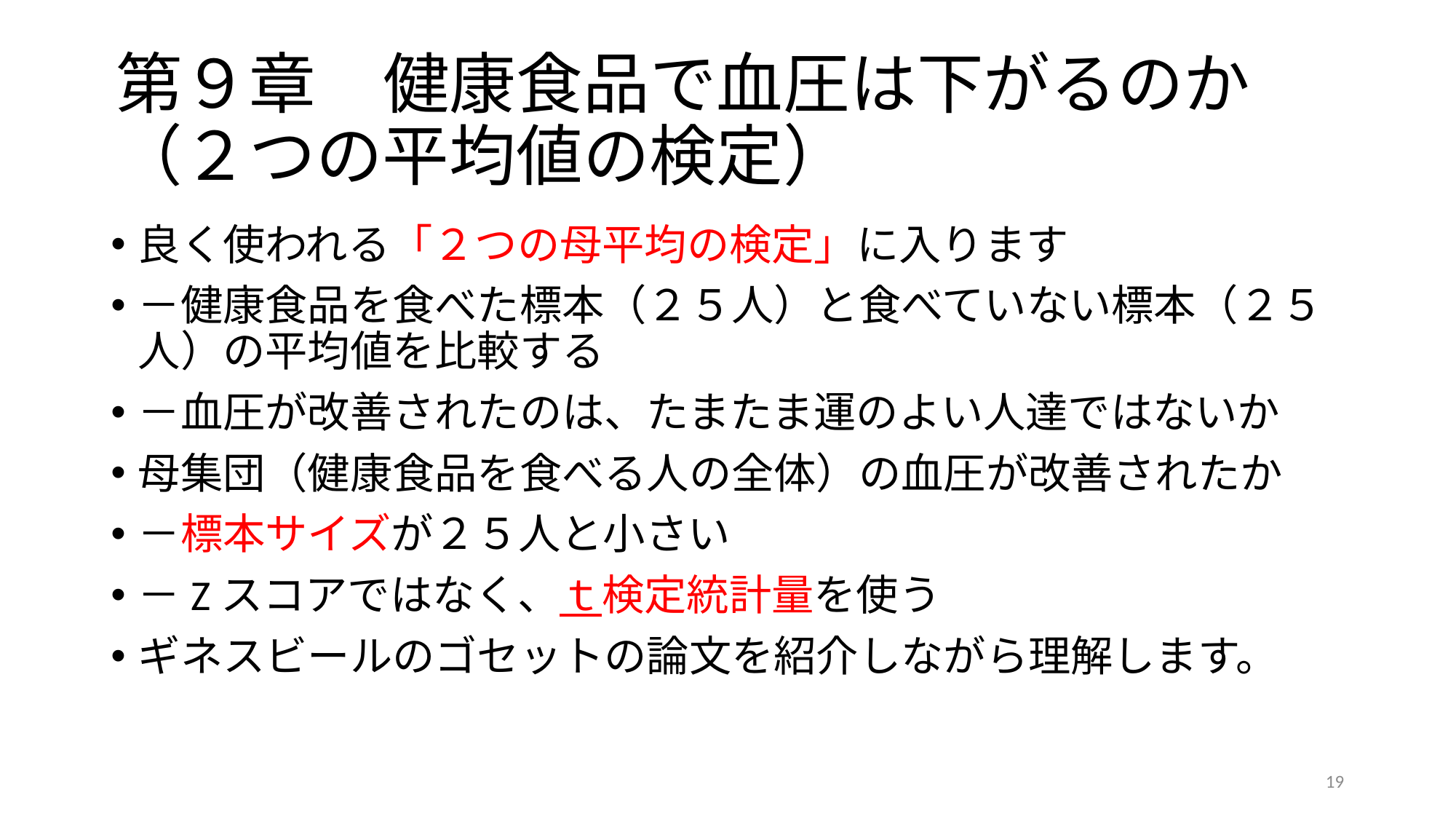

# 第９章　健康食品で血圧は下がるのか（２つの平均値の検定）
良く使われる「２つの母平均の検定」に入ります
－健康食品を食べた標本（２５人）と食べていない標本（２５人）の平均値を比較する
－血圧が改善されたのは、たまたま運のよい人達ではないか
母集団（健康食品を食べる人の全体）の血圧が改善されたか
－標本サイズが２５人と小さい
－Zスコアではなく、ｔ検定統計量を使う
ギネスビールのゴセットの論文を紹介しながら理解します。

19